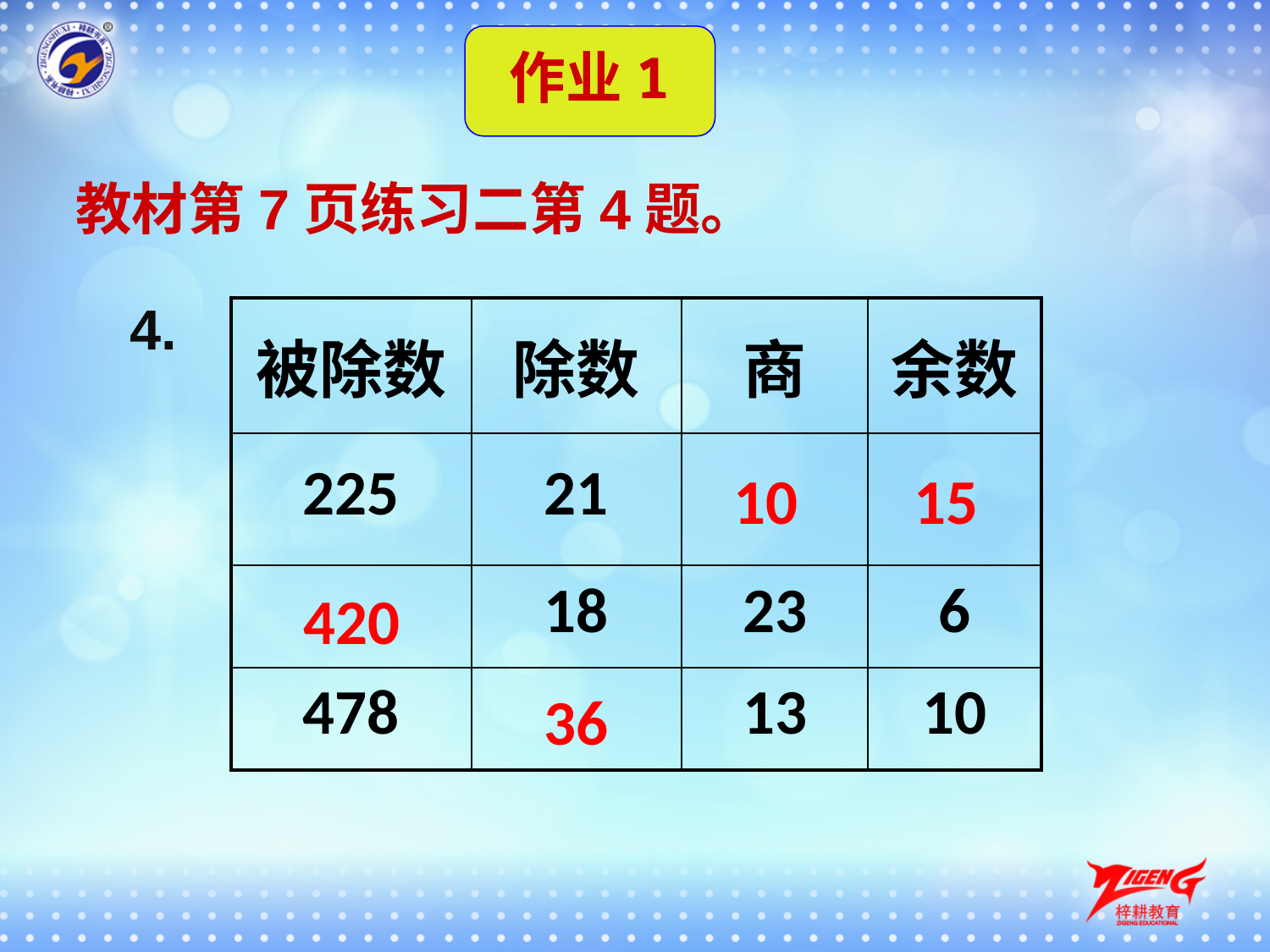

作业1
教材第7页练习二第4题。
4.
| 被除数 | 除数 | 商 | 余数 |
| --- | --- | --- | --- |
| 225 | 21 |  |  |
|  | 18 | 23 | 6 |
| 478 |  | 13 | 10 |
10
15
420
36